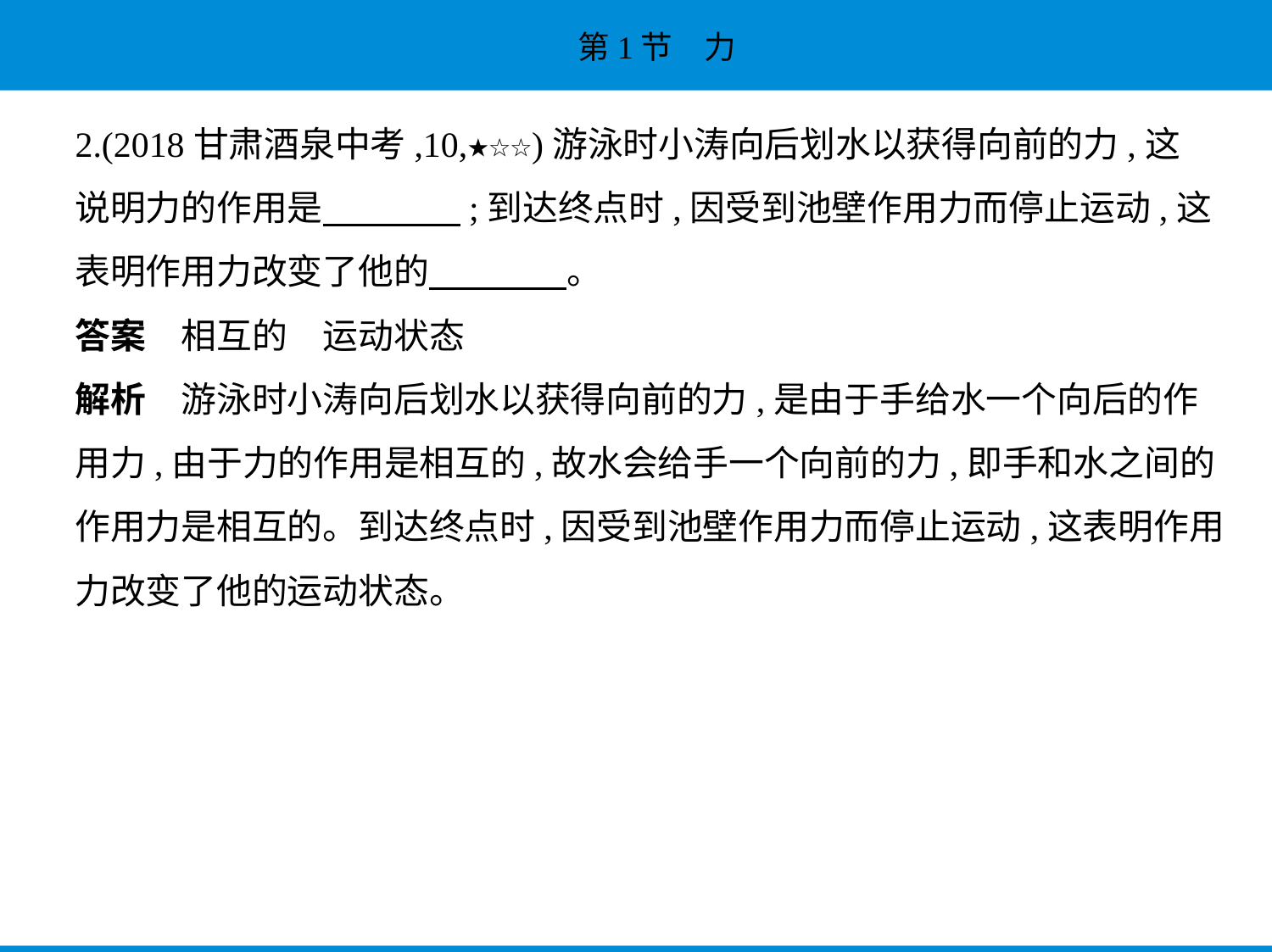

2.(2018甘肃酒泉中考,10,★☆☆)游泳时小涛向后划水以获得向前的力,这
说明力的作用是　　　    ;到达终点时,因受到池壁作用力而停止运动,这
表明作用力改变了他的　　　    。
答案　相互的　运动状态
解析　游泳时小涛向后划水以获得向前的力,是由于手给水一个向后的作
用力,由于力的作用是相互的,故水会给手一个向前的力,即手和水之间的
作用力是相互的。到达终点时,因受到池壁作用力而停止运动,这表明作用
力改变了他的运动状态。